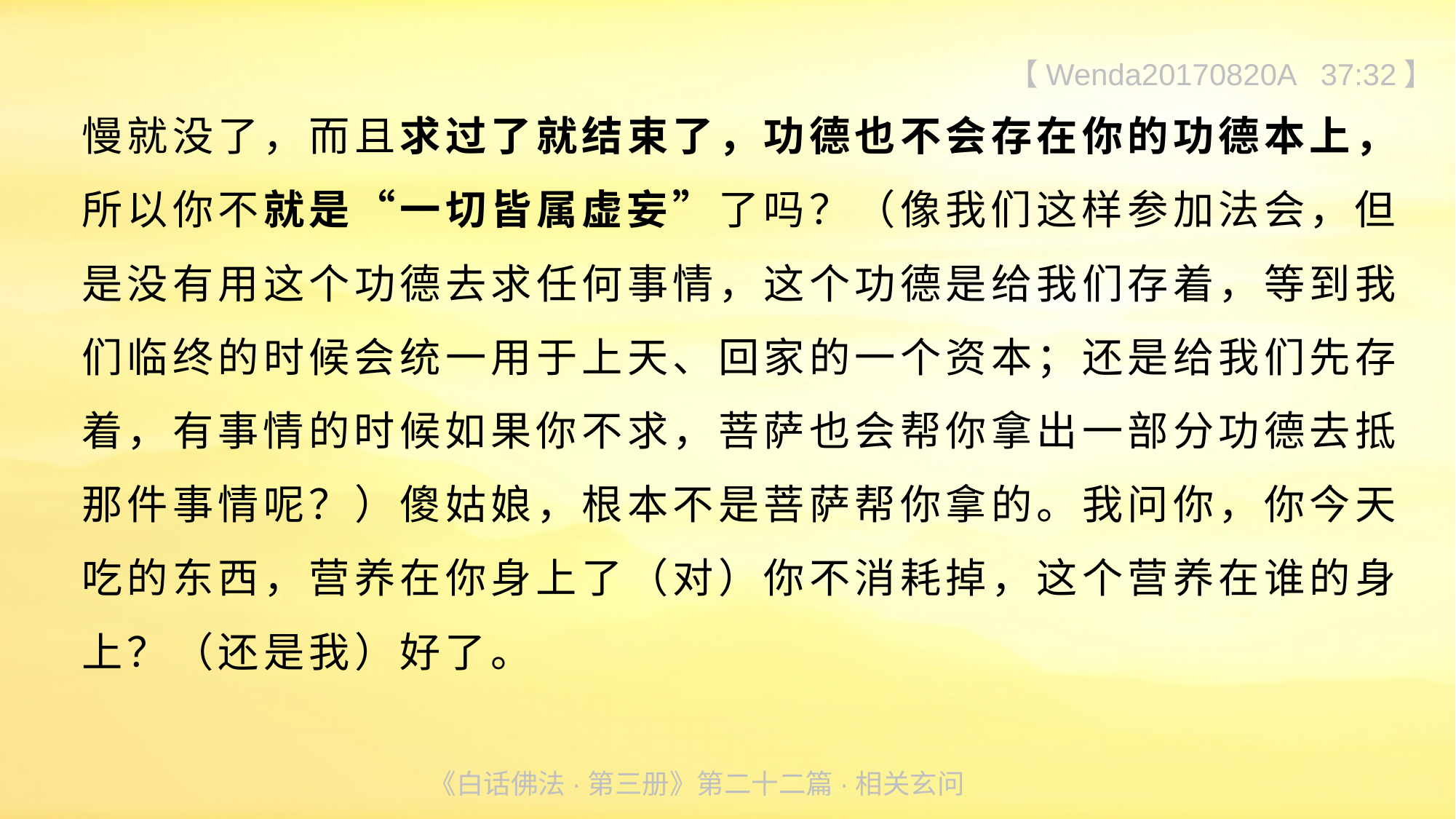

【Wenda20170820A   37:32】
慢就没了，而且求过了就结束了，功德也不会存在你的功德本上，所以你不就是“一切皆属虚妄”了吗？（像我们这样参加法会，但是没有用这个功德去求任何事情，这个功德是给我们存着，等到我们临终的时候会统一用于上天、回家的一个资本；还是给我们先存着，有事情的时候如果你不求，菩萨也会帮你拿出一部分功德去抵那件事情呢？）傻姑娘，根本不是菩萨帮你拿的。我问你，你今天吃的东西，营养在你身上了（对）你不消耗掉，这个营养在谁的身上？（还是我）好了。
《白话佛法·第三册》第二十二篇·相关玄问